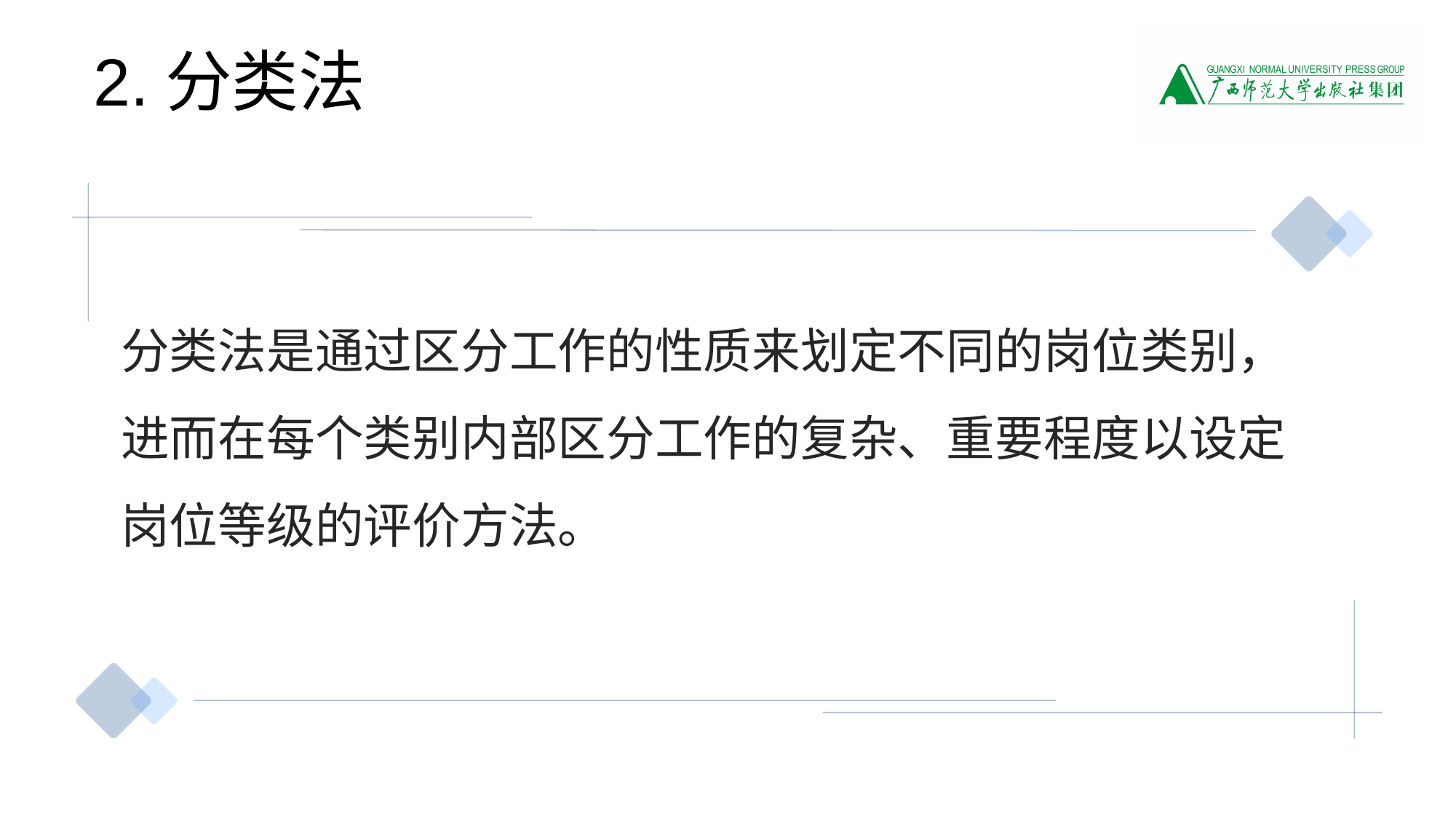

# 2.分类法

分类法是通过区分工作的性质来划定不同的岗位类别，进而在每个类别内部区分工作的复杂、重要程度以设定岗位等级的评价方法。